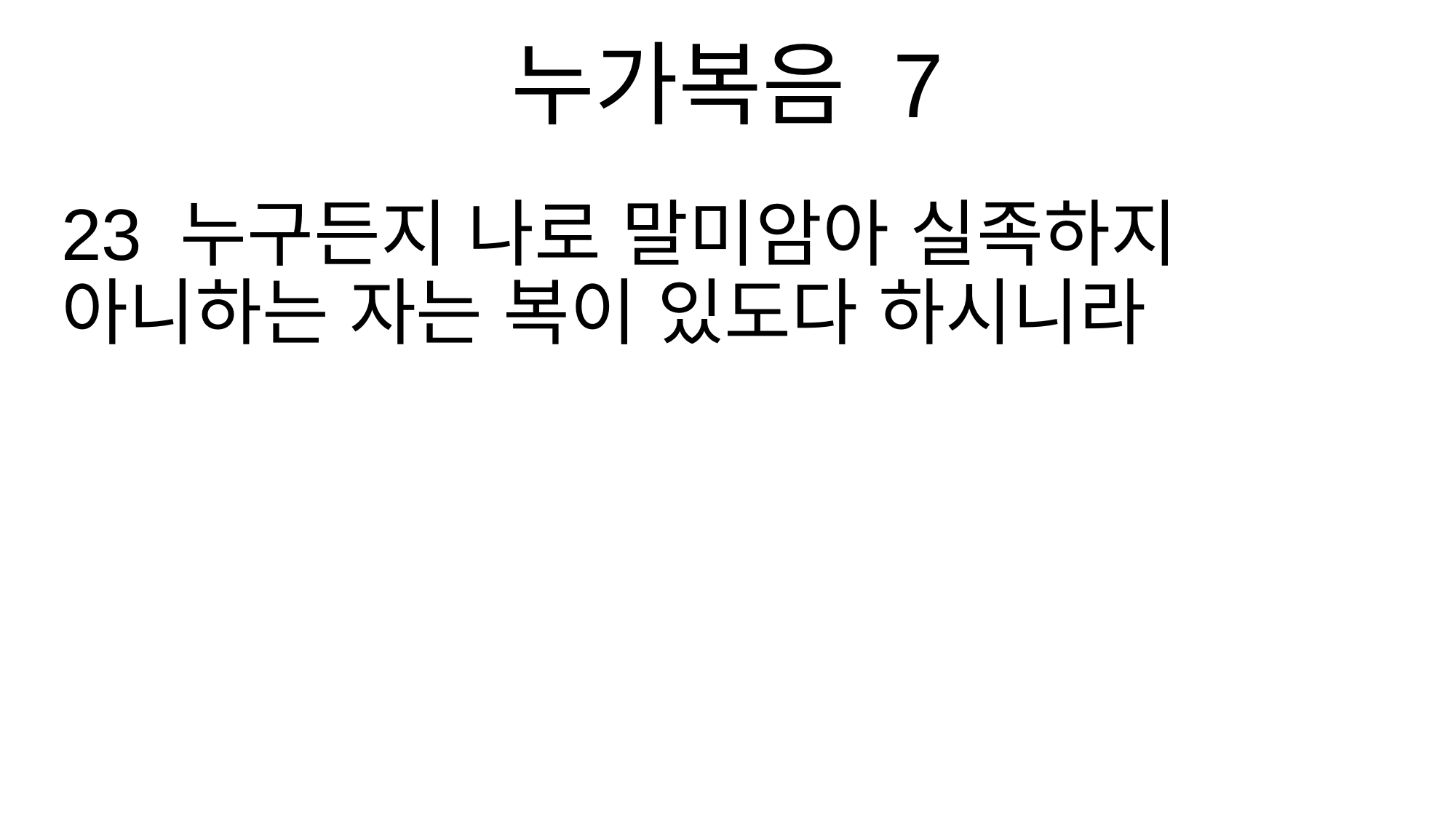

누가복음 7
23 누구든지 나로 말미암아 실족하지 아니하는 자는 복이 있도다 하시니라